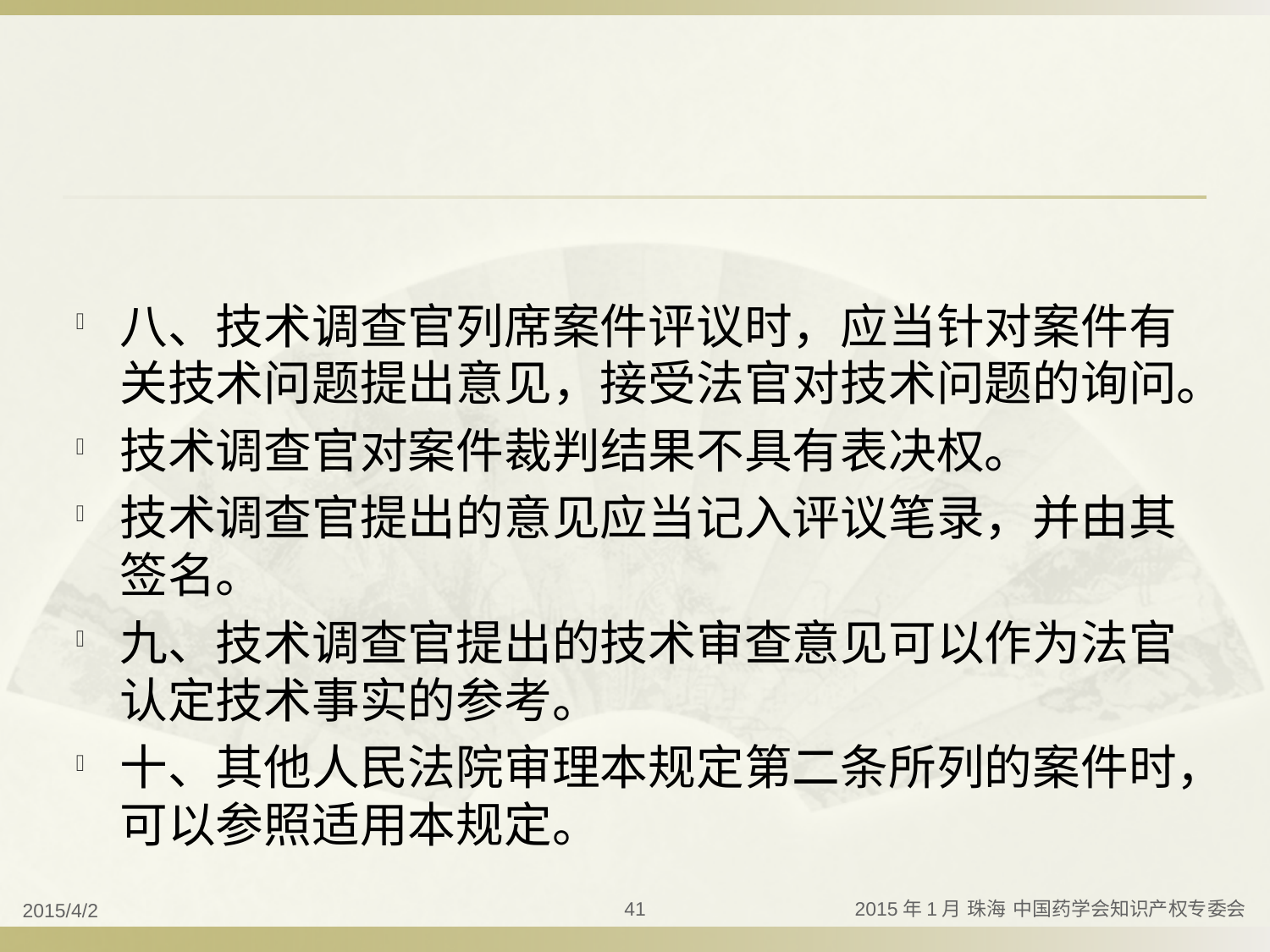

#

八、技术调查官列席案件评议时，应当针对案件有关技术问题提出意见，接受法官对技术问题的询问。
技术调查官对案件裁判结果不具有表决权。
技术调查官提出的意见应当记入评议笔录，并由其签名。
九、技术调查官提出的技术审查意见可以作为法官认定技术事实的参考。
十、其他人民法院审理本规定第二条所列的案件时，可以参照适用本规定。

2015/4/2
41
2015年1月 珠海 中国药学会知识产权专委会